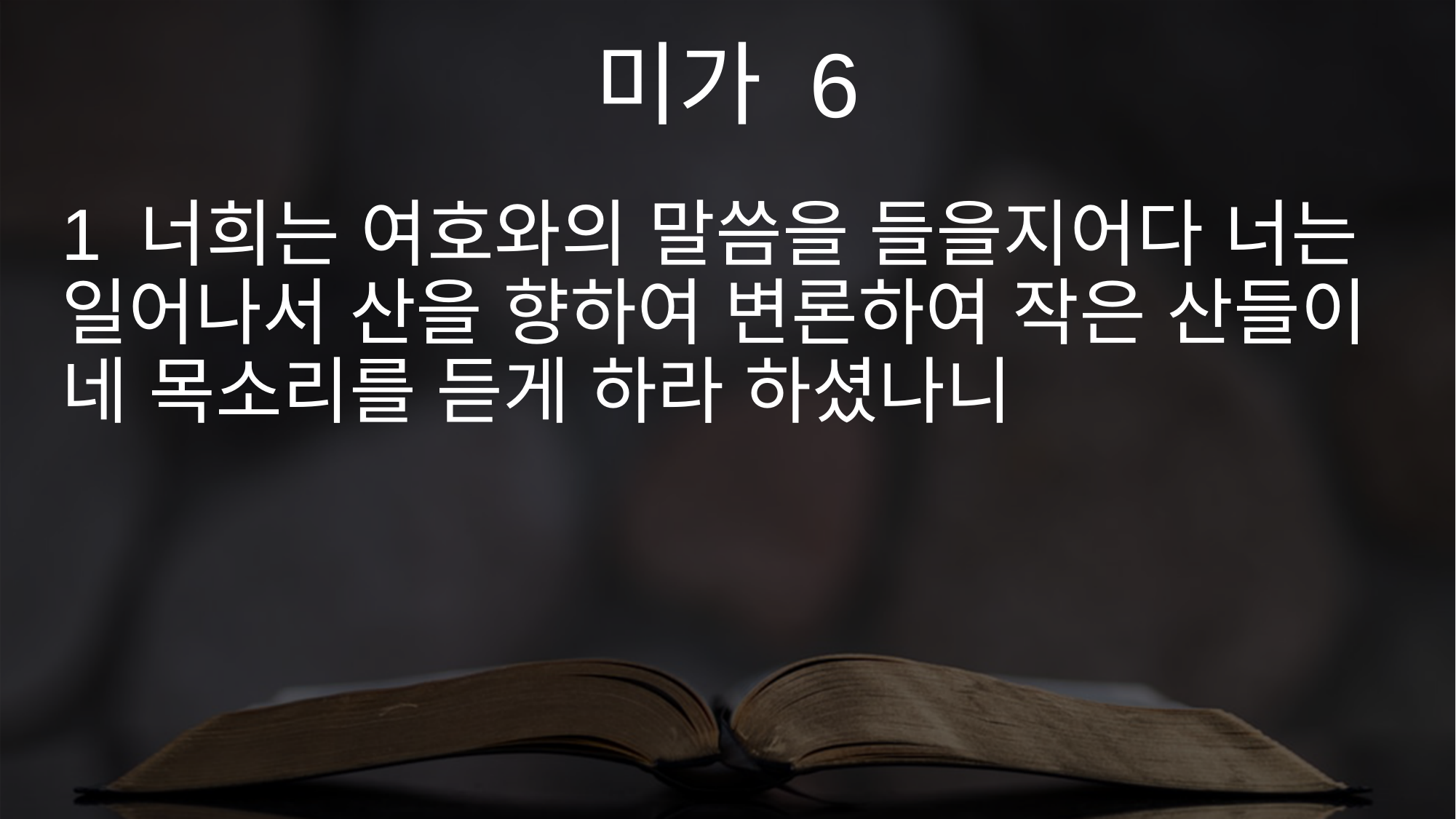

미가 6
1 너희는 여호와의 말씀을 들을지어다 너는 일어나서 산을 향하여 변론하여 작은 산들이 네 목소리를 듣게 하라 하셨나니